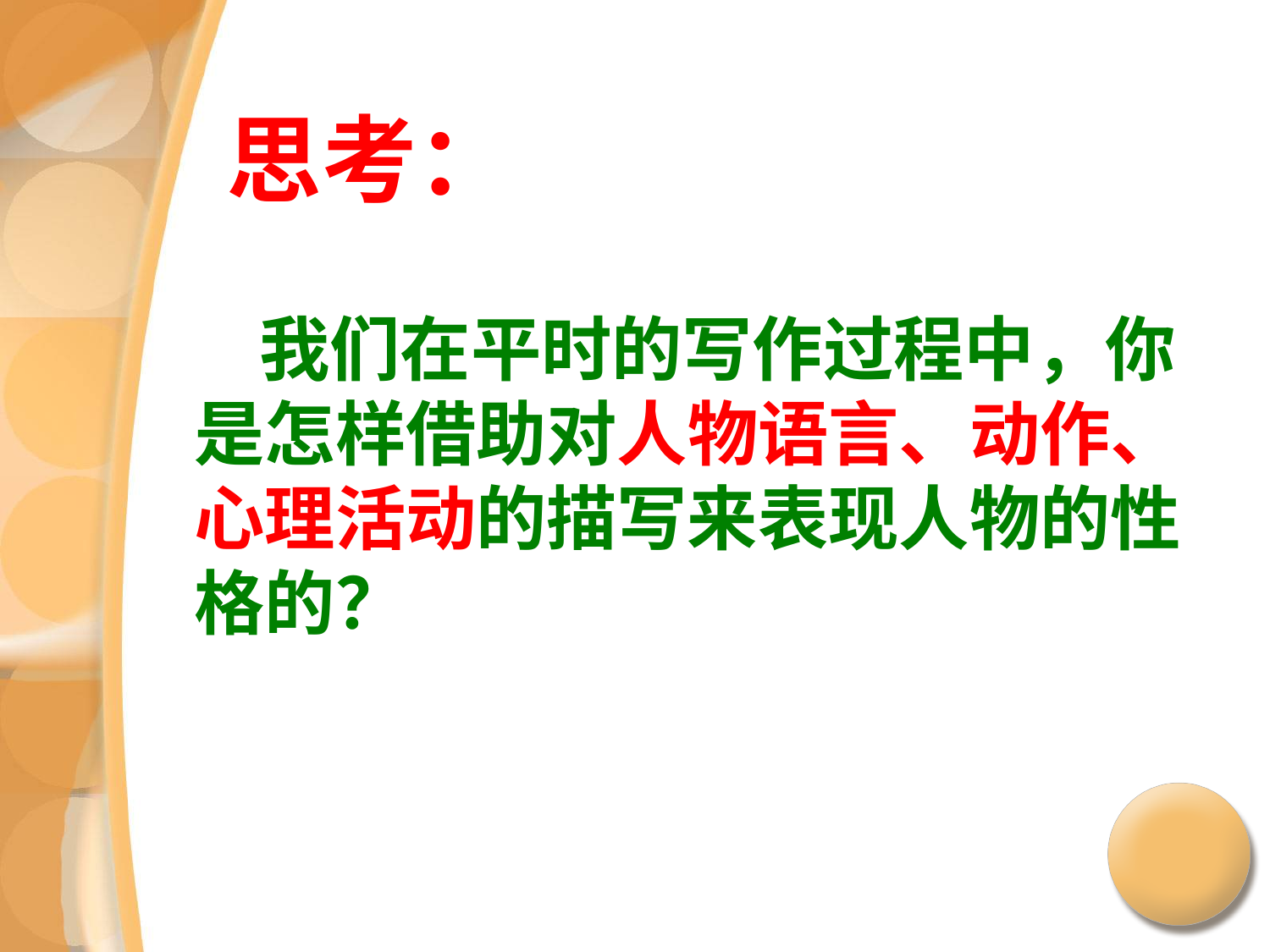

思考：
    我们在平时的写作过程中，你是怎样借助对人物语言、动作、心理活动的描写来表现人物的性格的？